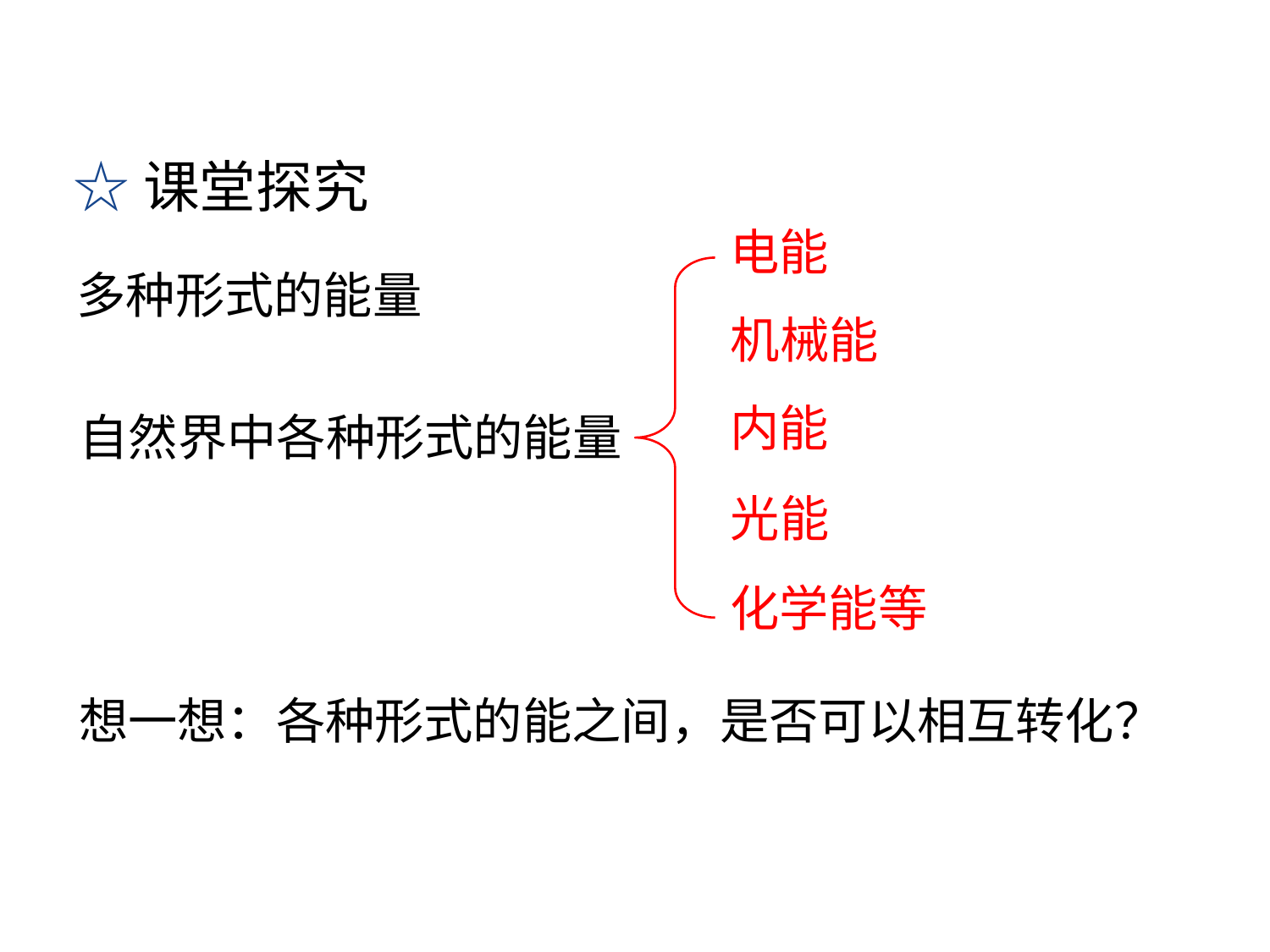

☆课堂探究
电能
多种形式的能量

自然界中各种形式的能量
机械能
内能
光能
化学能等
想一想：各种形式的能之间，是否可以相互转化？